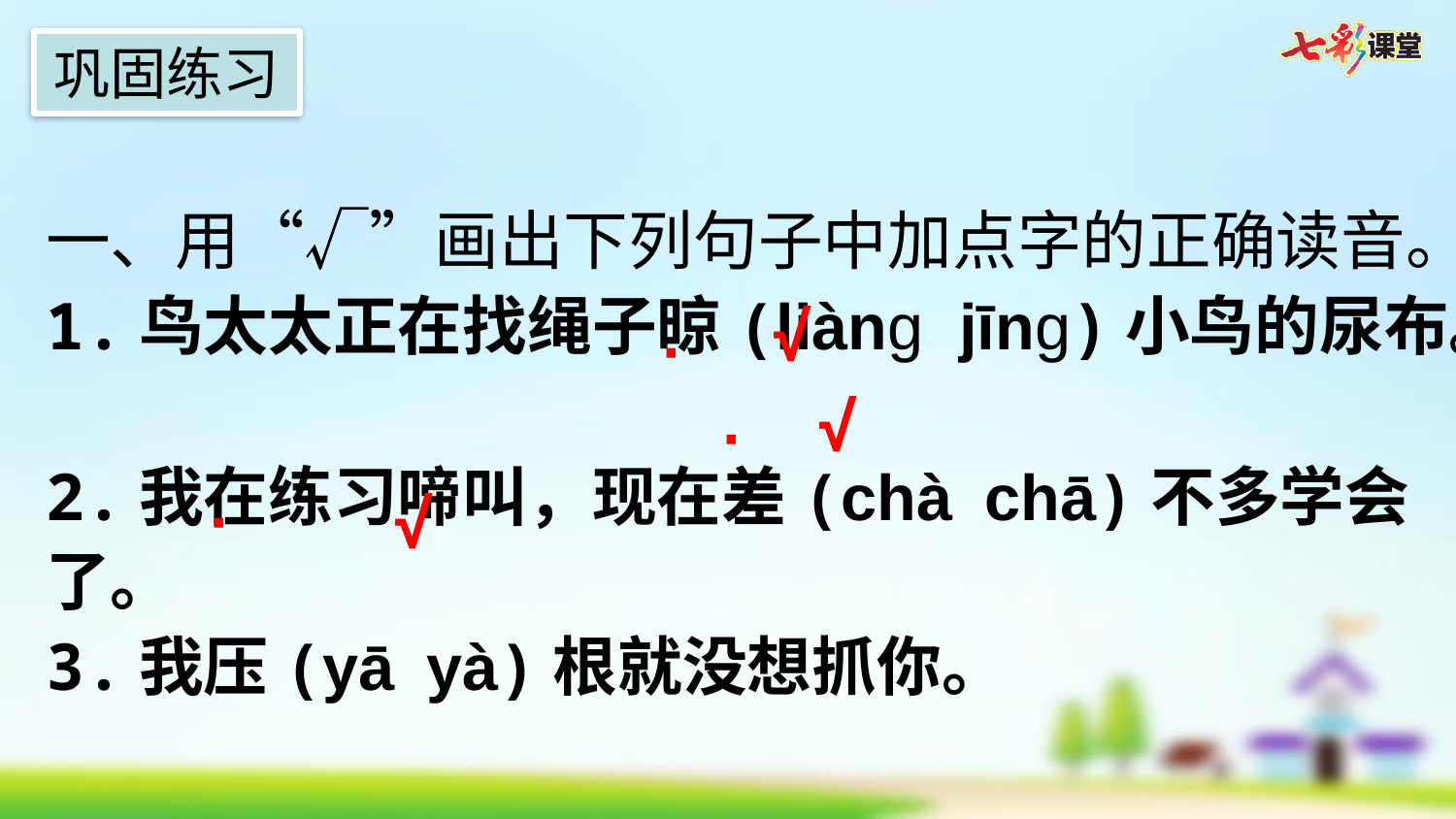

巩固练习
一、用“√”画出下列句子中加点字的正确读音。
1.鸟太太正在找绳子晾(liàng  jīng)小鸟的尿布。
2.我在练习啼叫，现在差(chà chā)不多学会了。
3.我压(yā yà)根就没想抓你。
√
·
√
·
·
√